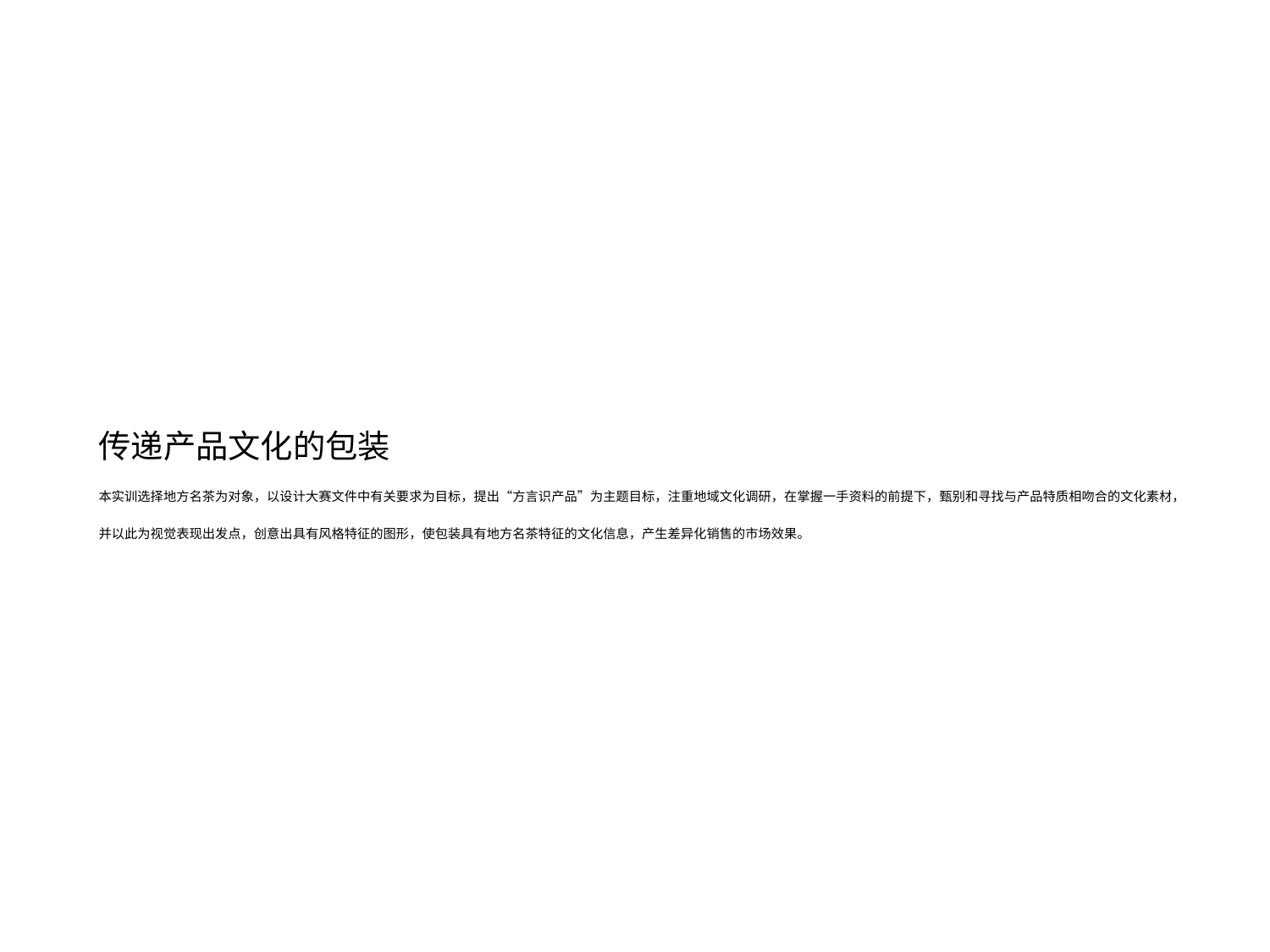

传递产品文化的包装
本实训选择地方名茶为对象，以设计大赛文件中有关要求为目标，提出“方言识产品”为主题目标，注重地域文化调研，在掌握一手资料的前提下，甄别和寻找与产品特质相吻合的文化素材，并以此为视觉表现出发点，创意出具有风格特征的图形，使包装具有地方名茶特征的文化信息，产生差异化销售的市场效果。